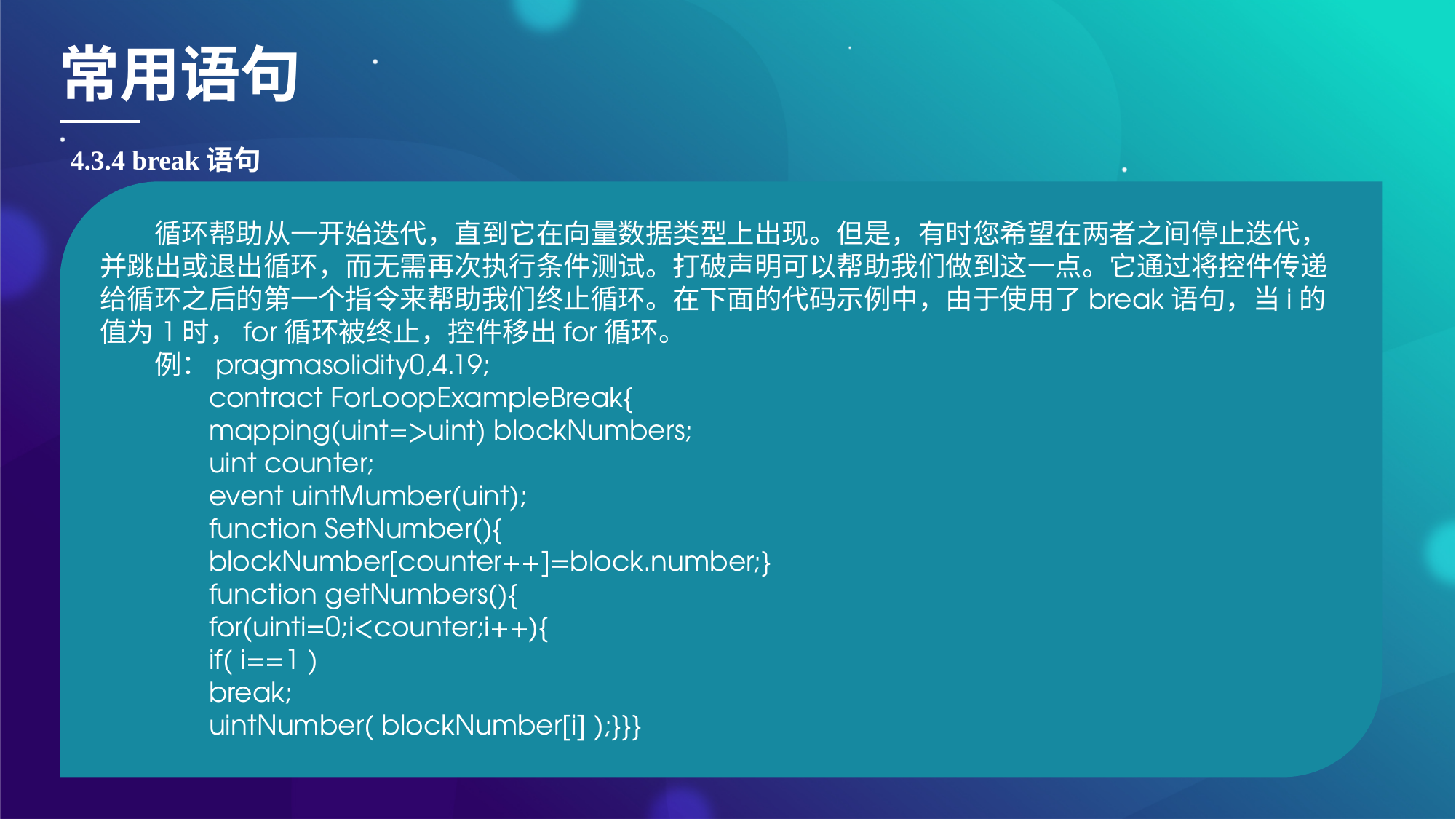

常用语句
4.3.4 break语句
循环帮助从一开始迭代，直到它在向量数据类型上出现。但是，有时您希望在两者之间停止迭代，并跳出或退出循环，而无需再次执行条件测试。打破声明可以帮助我们做到这一点。它通过将控件传递给循环之后的第一个指令来帮助我们终止循环。在下面的代码示例中，由于使用了break语句，当i的值为1时，for循环被终止，控件移出for循环。
例：pragmasolidity0,4.19;
contract ForLoopExampleBreak{
mapping(uint=>uint) blockNumbers;
uint counter;
event uintMumber(uint);
function SetNumber(){
blockNumber[counter++]=block.number;}
function getNumbers(){
for(uinti=0;i<counter;i++){
if( i==1 )
break;
uintNumber( blockNumber[i] );}}}